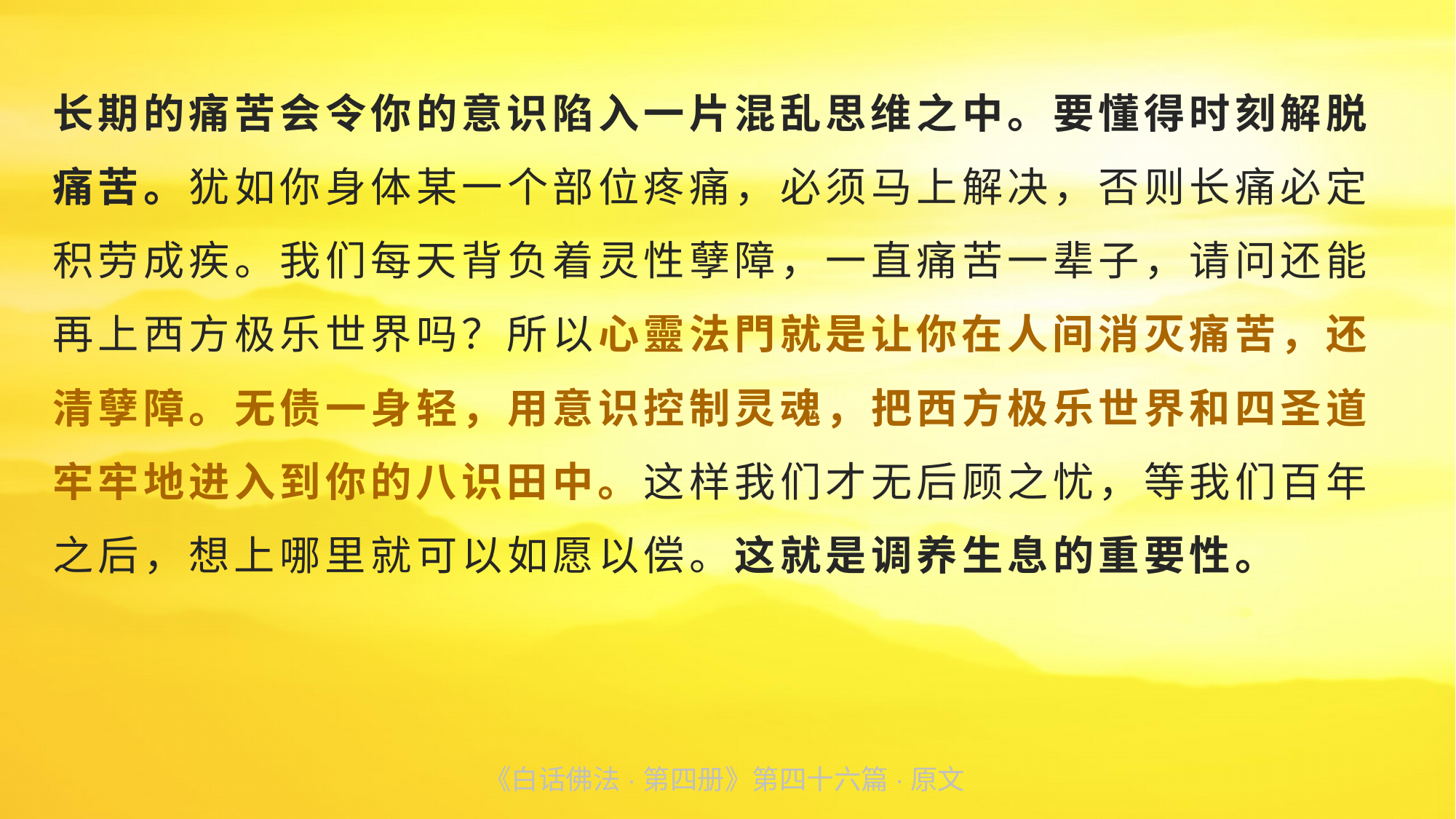

长期的痛苦会令你的意识陷入一片混乱思维之中。要懂得时刻解脱痛苦。犹如你身体某一个部位疼痛，必须马上解决，否则长痛必定积劳成疾。我们每天背负着灵性孽障，一直痛苦一辈子，请问还能再上西方极乐世界吗？所以心靈法門就是让你在人间消灭痛苦，还清孽障。无债一身轻，用意识控制灵魂，把西方极乐世界和四圣道牢牢地进入到你的八识田中。这样我们才无后顾之忧，等我们百年之后，想上哪里就可以如愿以偿。这就是调养生息的重要性。

《白话佛法·第四册》第四十六篇·原文